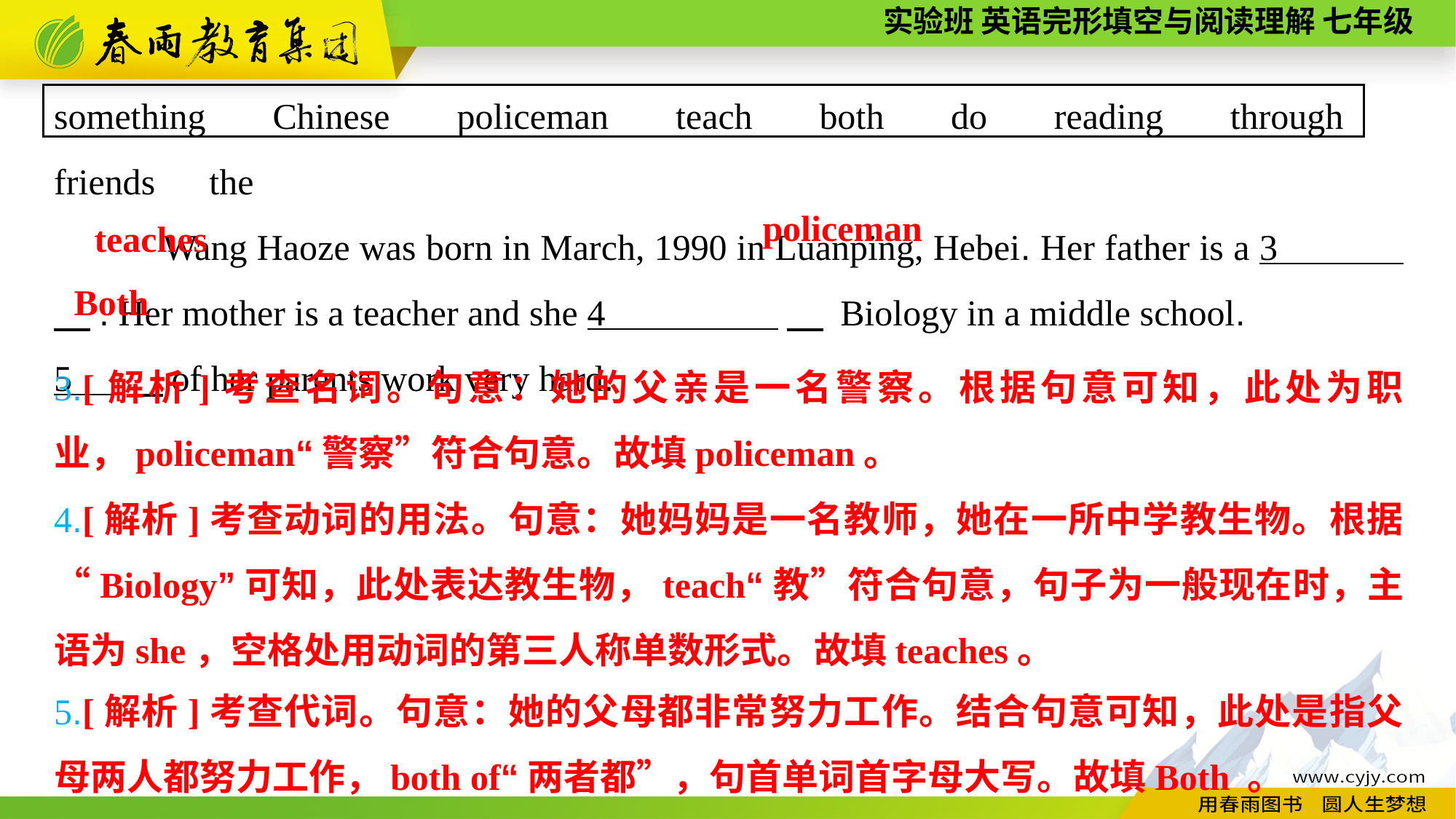

something　Chinese　policeman　teach　both　do　reading　through　friends　the
Wang Haoze was born in March, 1990 in Luanping, Hebei. Her father is a 3              　. Her mother is a teacher and she 4                   　 Biology in a middle school.
5     　of her parents work very hard.

policeman
teaches
Both
3.[解析]考查名词。句意：她的父亲是一名警察。根据句意可知，此处为职业，policeman“警察”符合句意。故填policeman。
4.[解析]考查动词的用法。句意：她妈妈是一名教师，她在一所中学教生物。根据“Biology”可知，此处表达教生物，teach“教”符合句意，句子为一般现在时，主语为she，空格处用动词的第三人称单数形式。故填teaches。
5.[解析]考查代词。句意：她的父母都非常努力工作。结合句意可知，此处是指父母两人都努力工作，both of“两者都”，句首单词首字母大写。故填Both 。